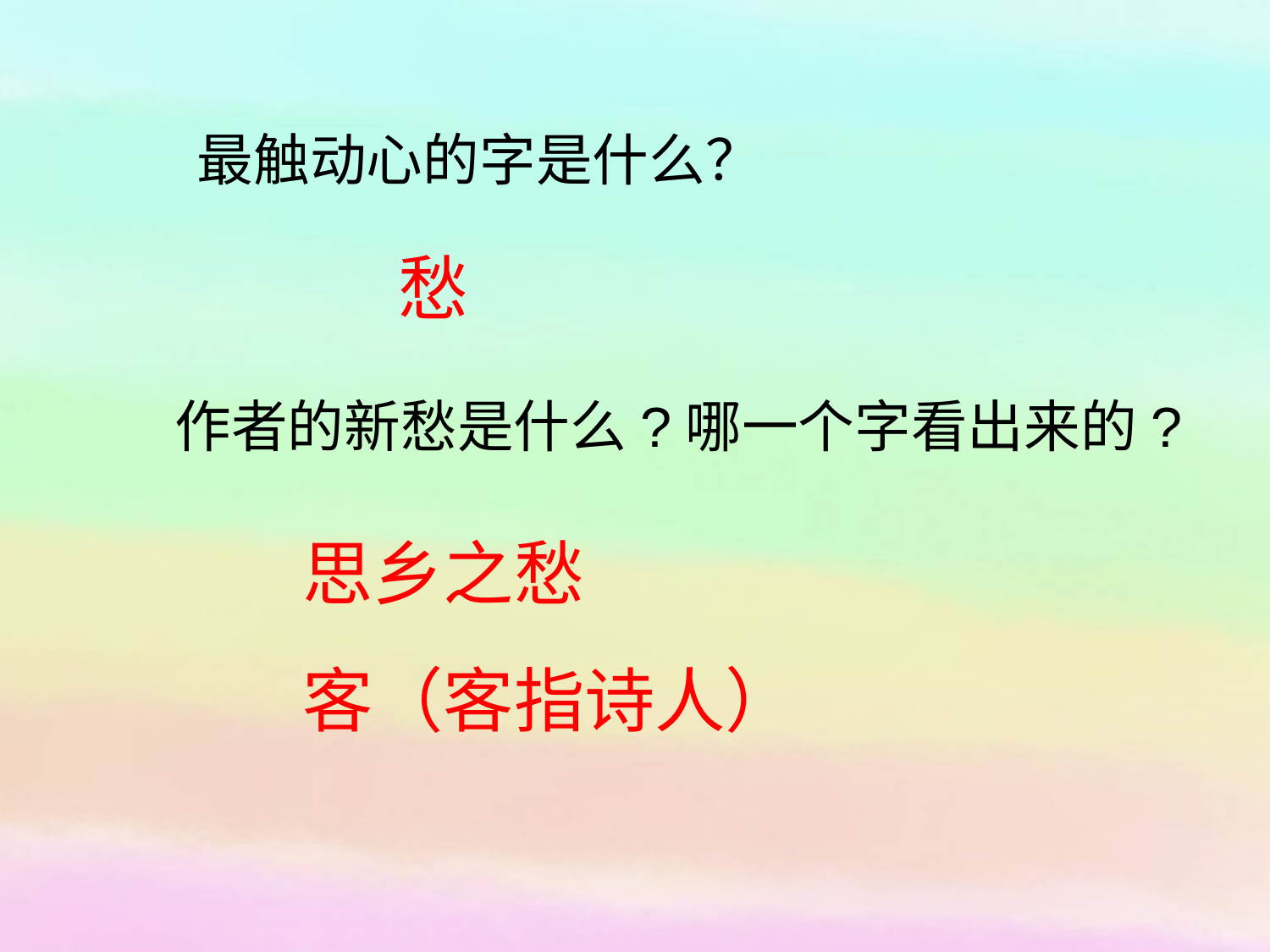

最触动心的字是什么？
愁
作者的新愁是什么?哪一个字看出来的?
思乡之愁
客（客指诗人）